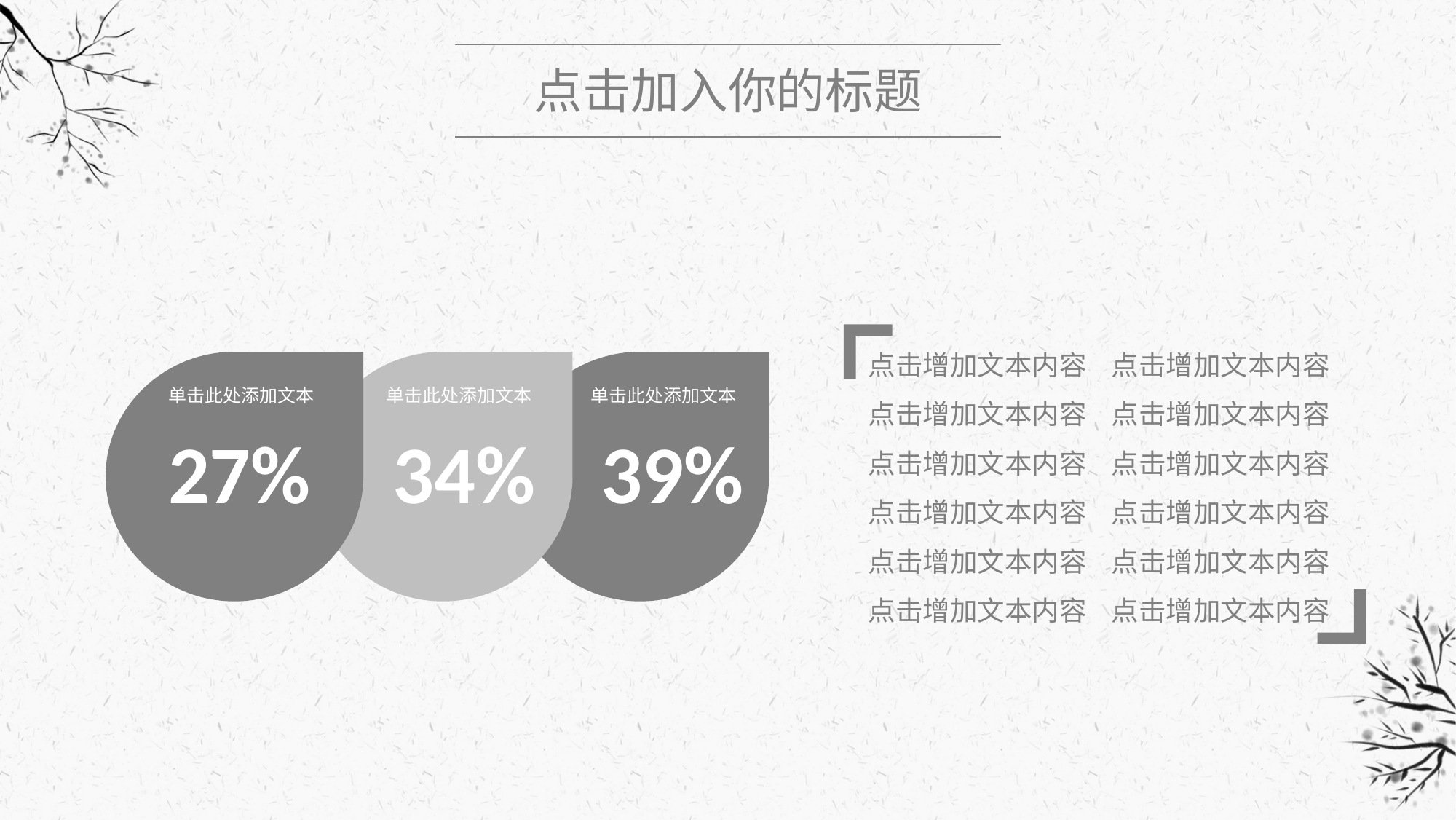

点击加入你的标题
点击增加文本内容    点击增加文本内容
点击增加文本内容    点击增加文本内容
点击增加文本内容    点击增加文本内容
点击增加文本内容    点击增加文本内容
点击增加文本内容    点击增加文本内容
点击增加文本内容    点击增加文本内容

单击此处添加文本
单击此处添加文本
单击此处添加文本
27%
34%
39%